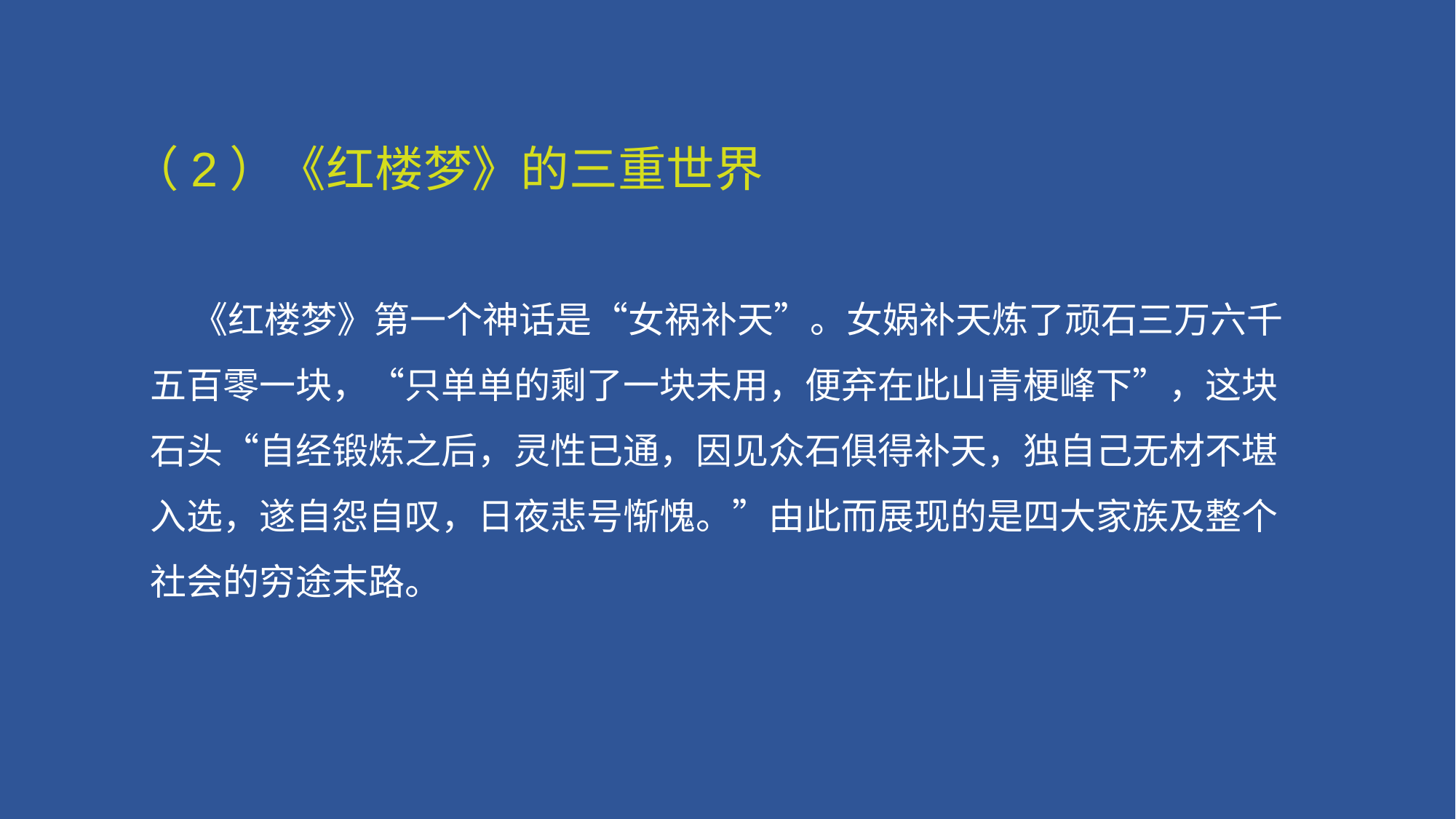

（2）《红楼梦》的三重世界
    《红楼梦》第一个神话是“女祸补天”。女娲补天炼了顽石三万六千五百零一块，“只单单的剩了一块未用，便弃在此山青梗峰下”，这块石头“自经锻炼之后，灵性已通，因见众石俱得补天，独自己无材不堪入选，遂自怨自叹，日夜悲号惭愧。”由此而展现的是四大家族及整个社会的穷途末路。